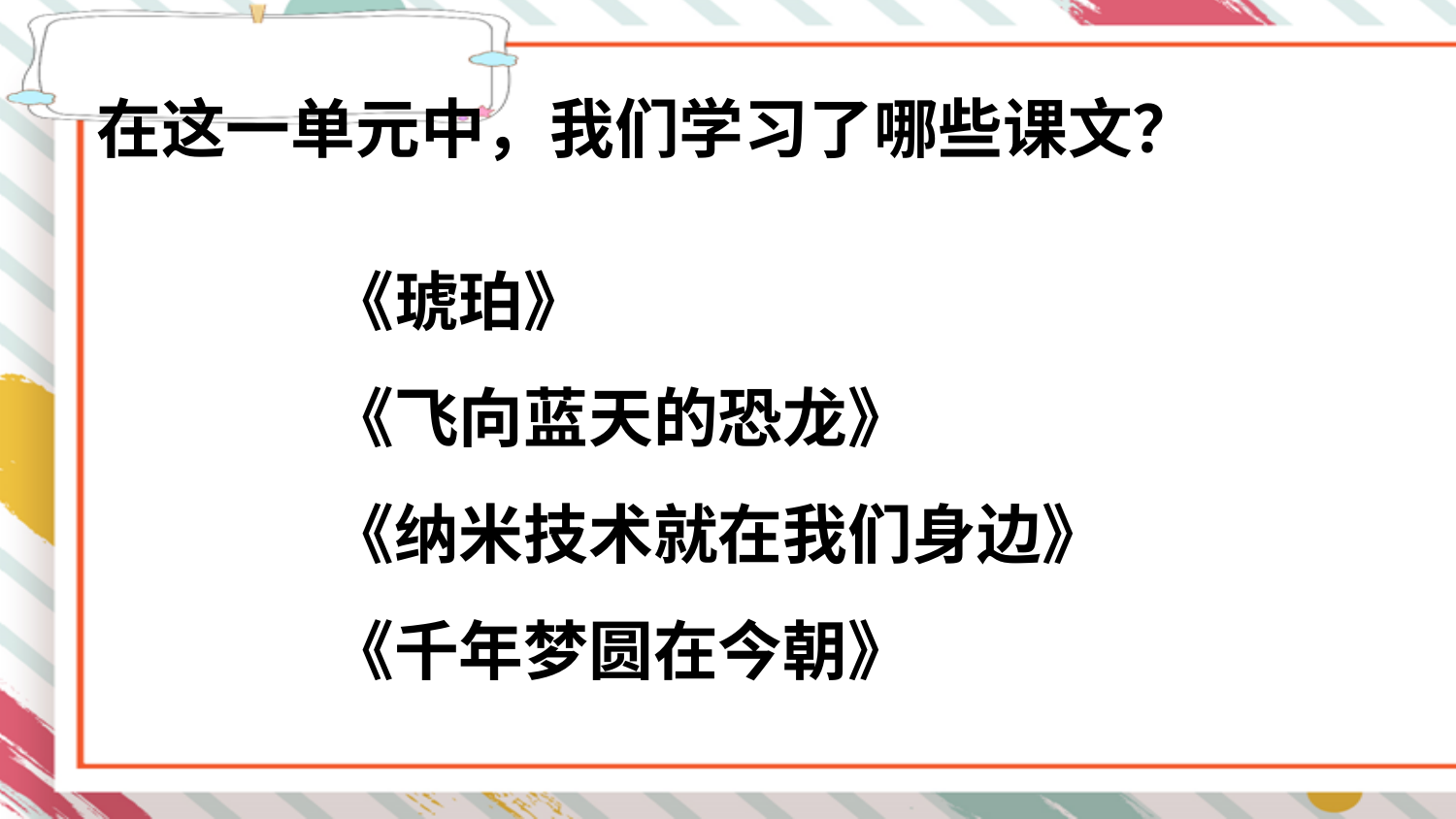

在这一单元中，我们学习了哪些课文？
《琥珀》
《飞向蓝天的恐龙》
《纳米技术就在我们身边》
《千年梦圆在今朝》